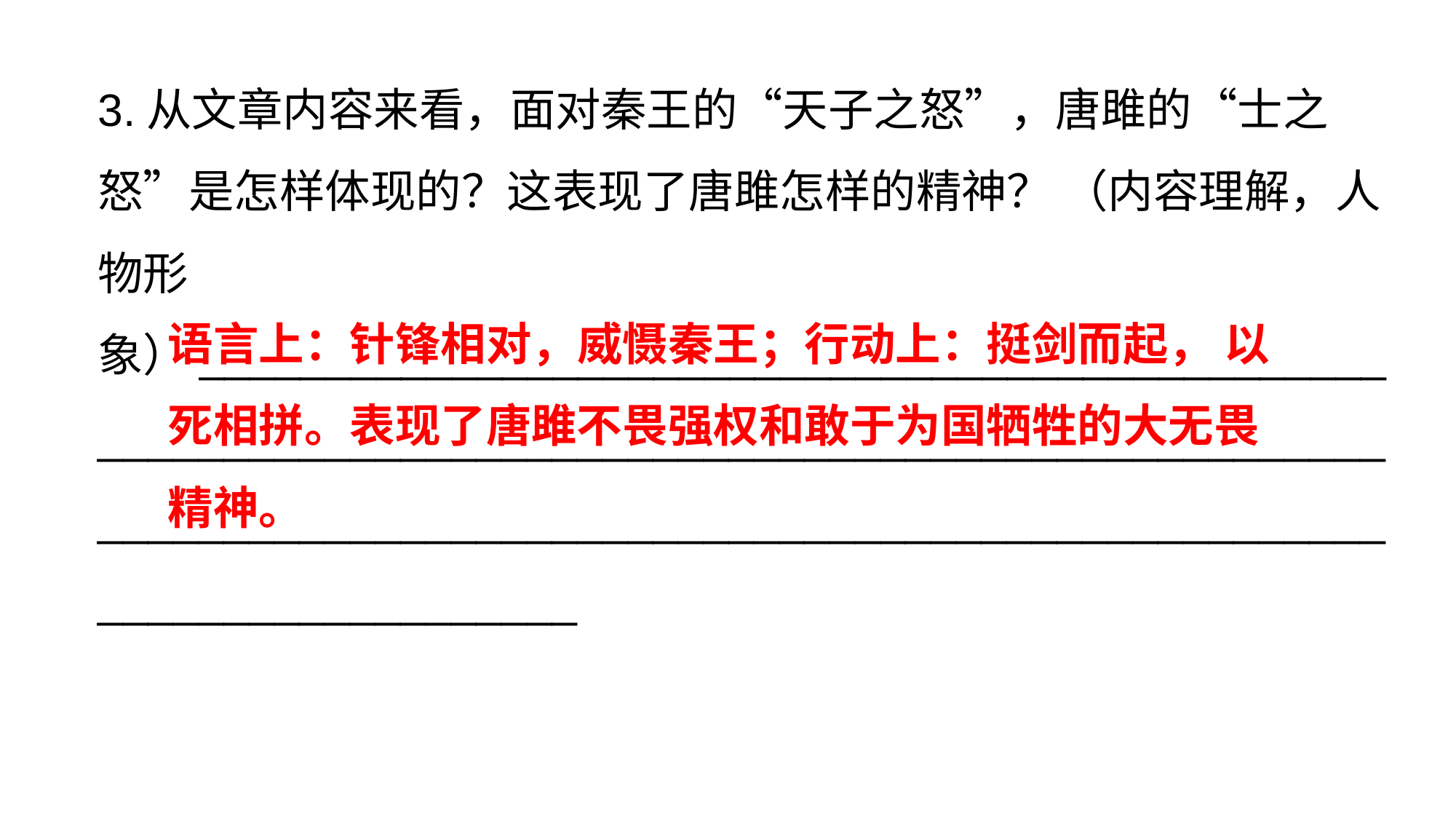

3.从文章内容来看，面对秦王的“天子之怒”，唐雎的“士之怒”是怎样体现的？这表现了唐雎怎样的精神？ （内容理解，人物形象）________________________________________________________________________________________________________________________________________________________________________
语言上：针锋相对，威慑秦王；行动上：挺剑而起， 以死相拼。表现了唐雎不畏强权和敢于为国牺牲的大无畏精神。